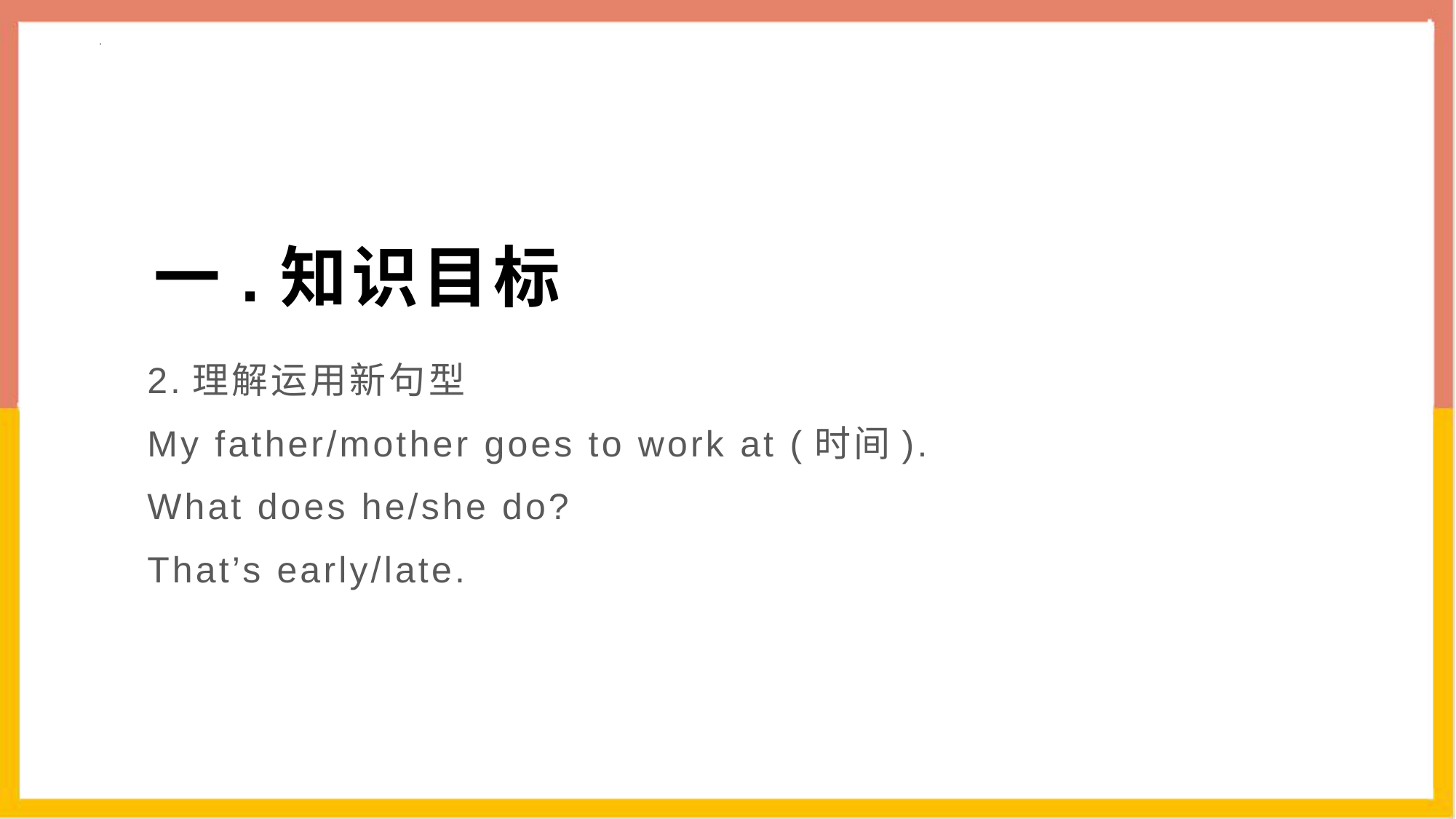

# 一.知识目标
2.理解运用新句型
My father/mother goes to work at (时间).
What does he/she do?
That’s early/late.